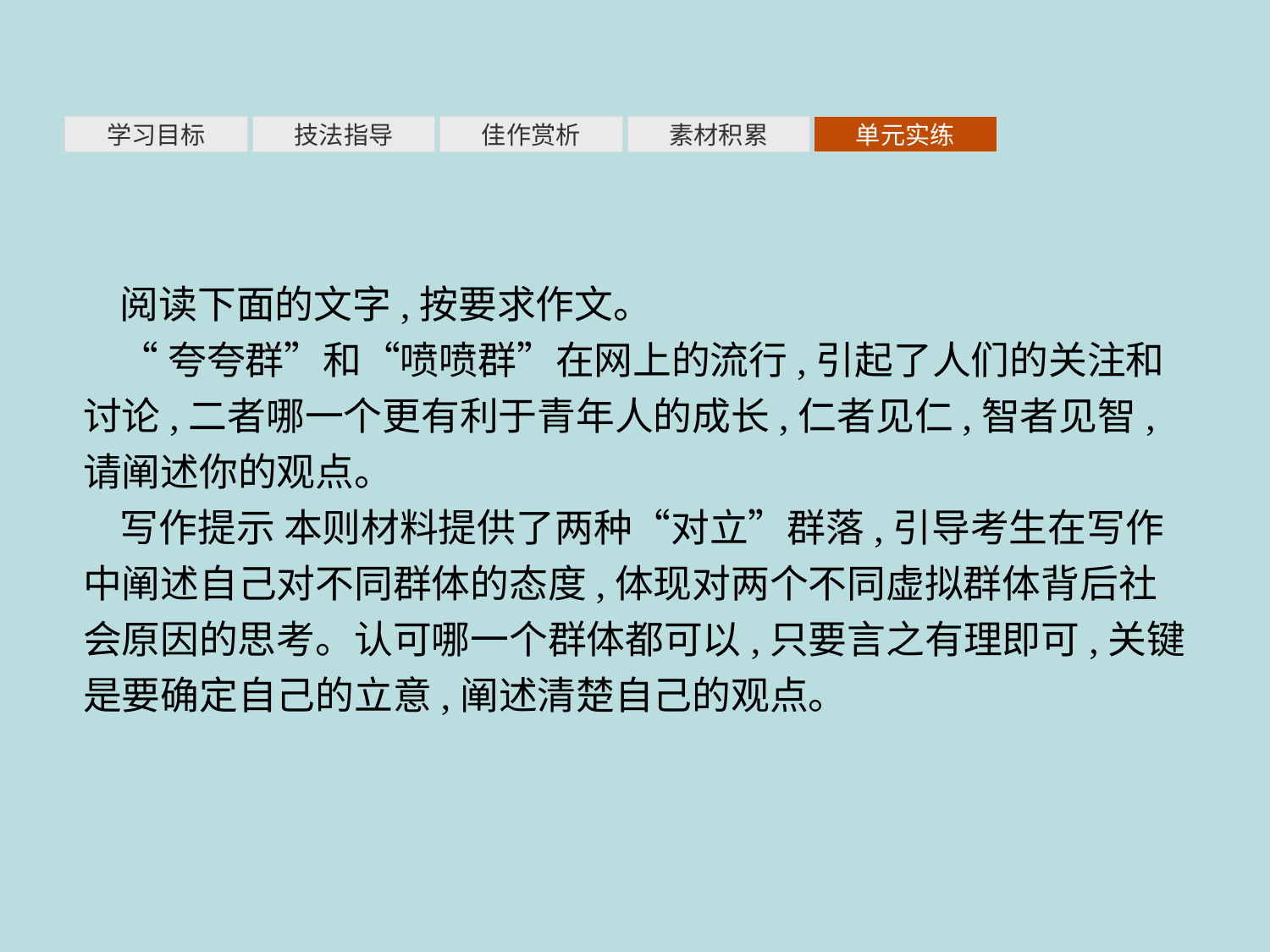

素材积累
学习目标
技法指导
佳作赏析
单元实练
阅读下面的文字,按要求作文。
“夸夸群”和“喷喷群”在网上的流行,引起了人们的关注和讨论,二者哪一个更有利于青年人的成长,仁者见仁,智者见智,请阐述你的观点。
写作提示 本则材料提供了两种“对立”群落,引导考生在写作中阐述自己对不同群体的态度,体现对两个不同虚拟群体背后社会原因的思考。认可哪一个群体都可以,只要言之有理即可,关键是要确定自己的立意,阐述清楚自己的观点。